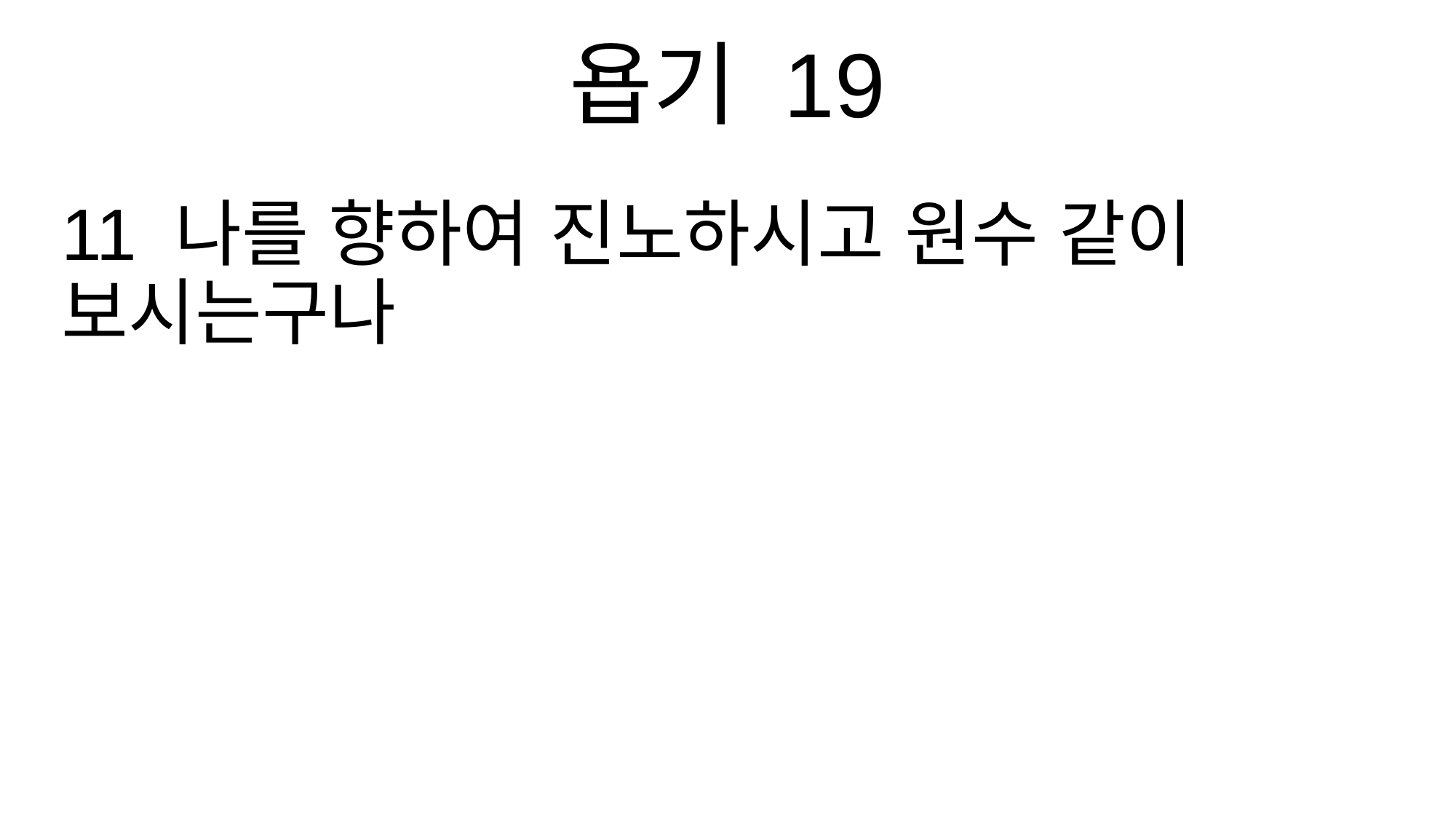

욥기 19
11 나를 향하여 진노하시고 원수 같이 보시는구나